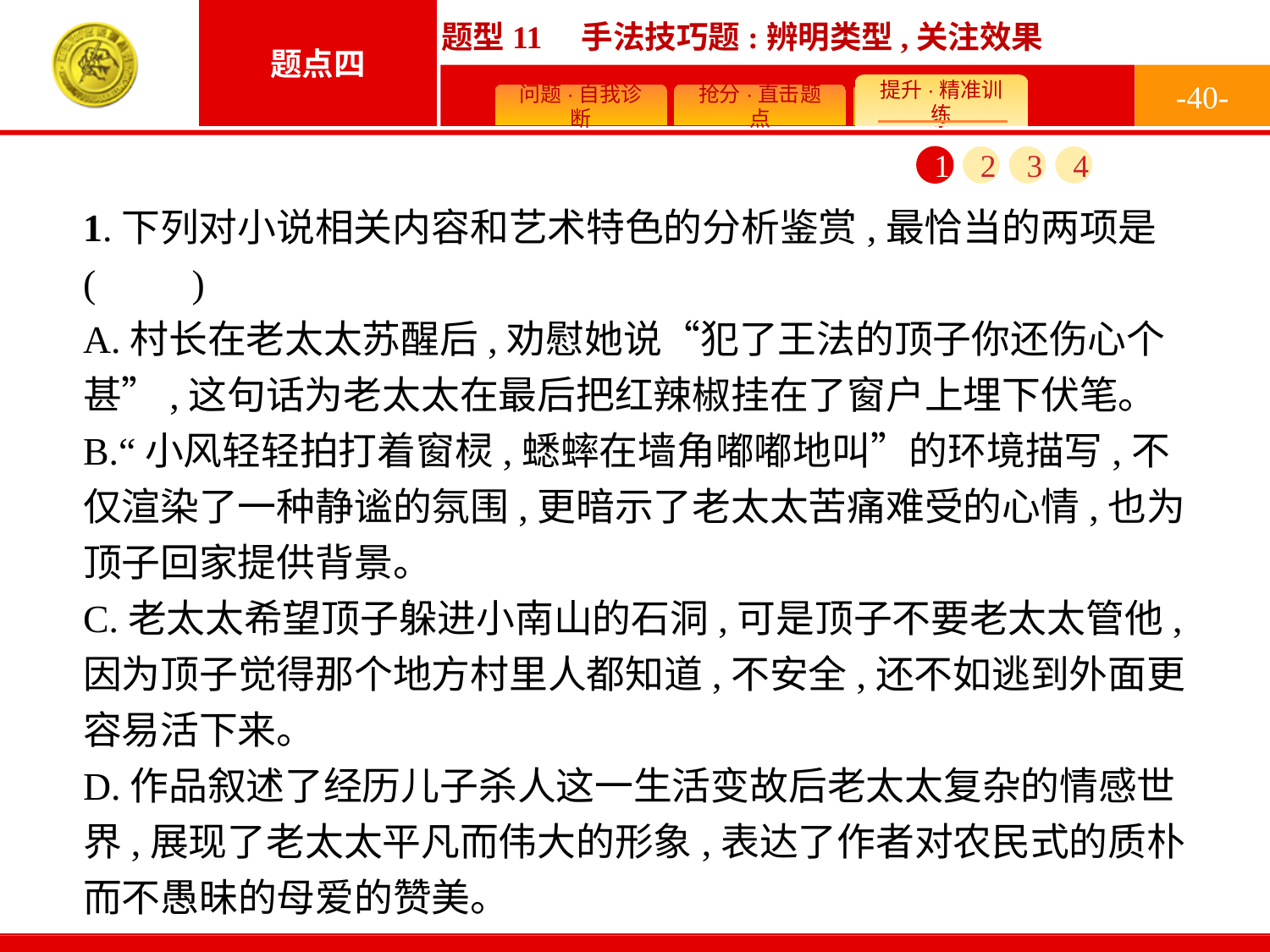

-40-
1
2
3
4
1.下列对小说相关内容和艺术特色的分析鉴赏,最恰当的两项是(　　)
A.村长在老太太苏醒后,劝慰她说“犯了王法的顶子你还伤心个甚”,这句话为老太太在最后把红辣椒挂在了窗户上埋下伏笔。
B.“小风轻轻拍打着窗棂,蟋蟀在墙角嘟嘟地叫”的环境描写,不仅渲染了一种静谧的氛围,更暗示了老太太苦痛难受的心情,也为顶子回家提供背景。
C.老太太希望顶子躲进小南山的石洞,可是顶子不要老太太管他,因为顶子觉得那个地方村里人都知道,不安全,还不如逃到外面更容易活下来。
D.作品叙述了经历儿子杀人这一生活变故后老太太复杂的情感世界,展现了老太太平凡而伟大的形象,表达了作者对农民式的质朴而不愚昧的母爱的赞美。